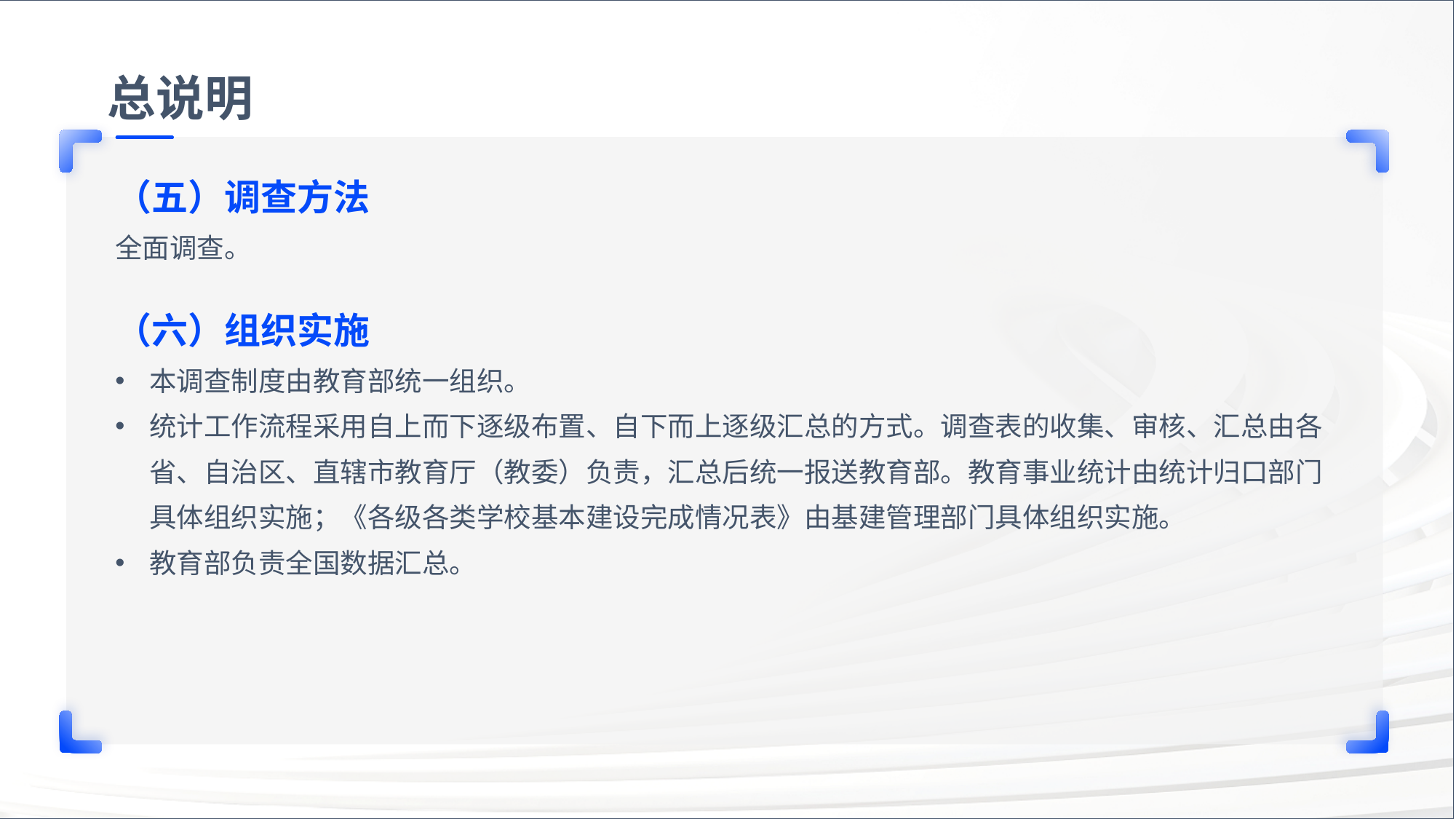

总说明
（五）调查方法
全面调查。

（六）组织实施
本调查制度由教育部统一组织。
统计工作流程采用自上而下逐级布置、自下而上逐级汇总的方式。调查表的收集、审核、汇总由各省、自治区、直辖市教育厅（教委）负责，汇总后统一报送教育部。教育事业统计由统计归口部门具体组织实施；《各级各类学校基本建设完成情况表》由基建管理部门具体组织实施。
教育部负责全国数据汇总。